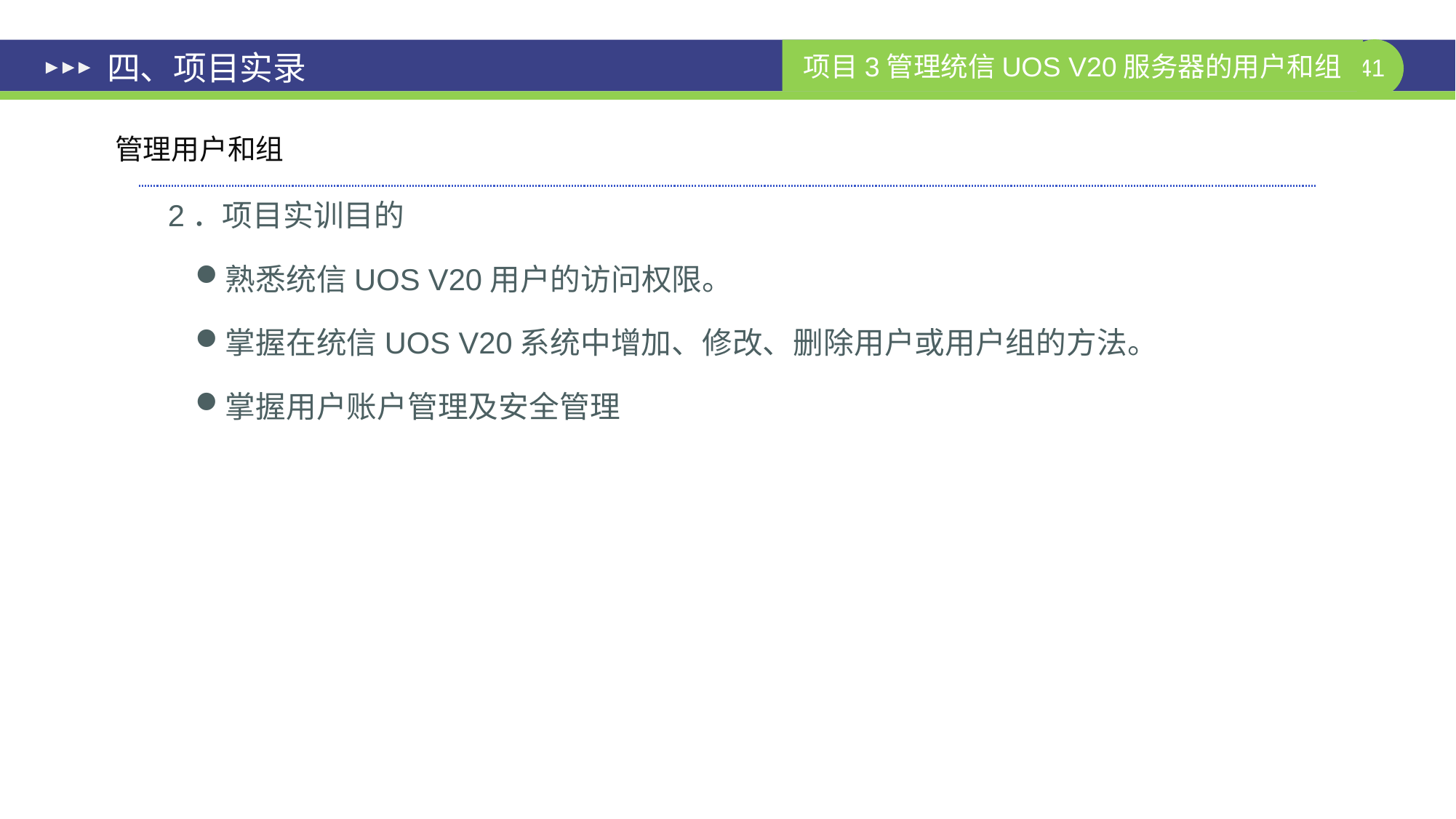

# 四、项目实录
管理用户和组
2．项目实训目的
熟悉统信UOS V20用户的访问权限。
掌握在统信UOS V20系统中增加、修改、删除用户或用户组的方法。
掌握用户账户管理及安全管理